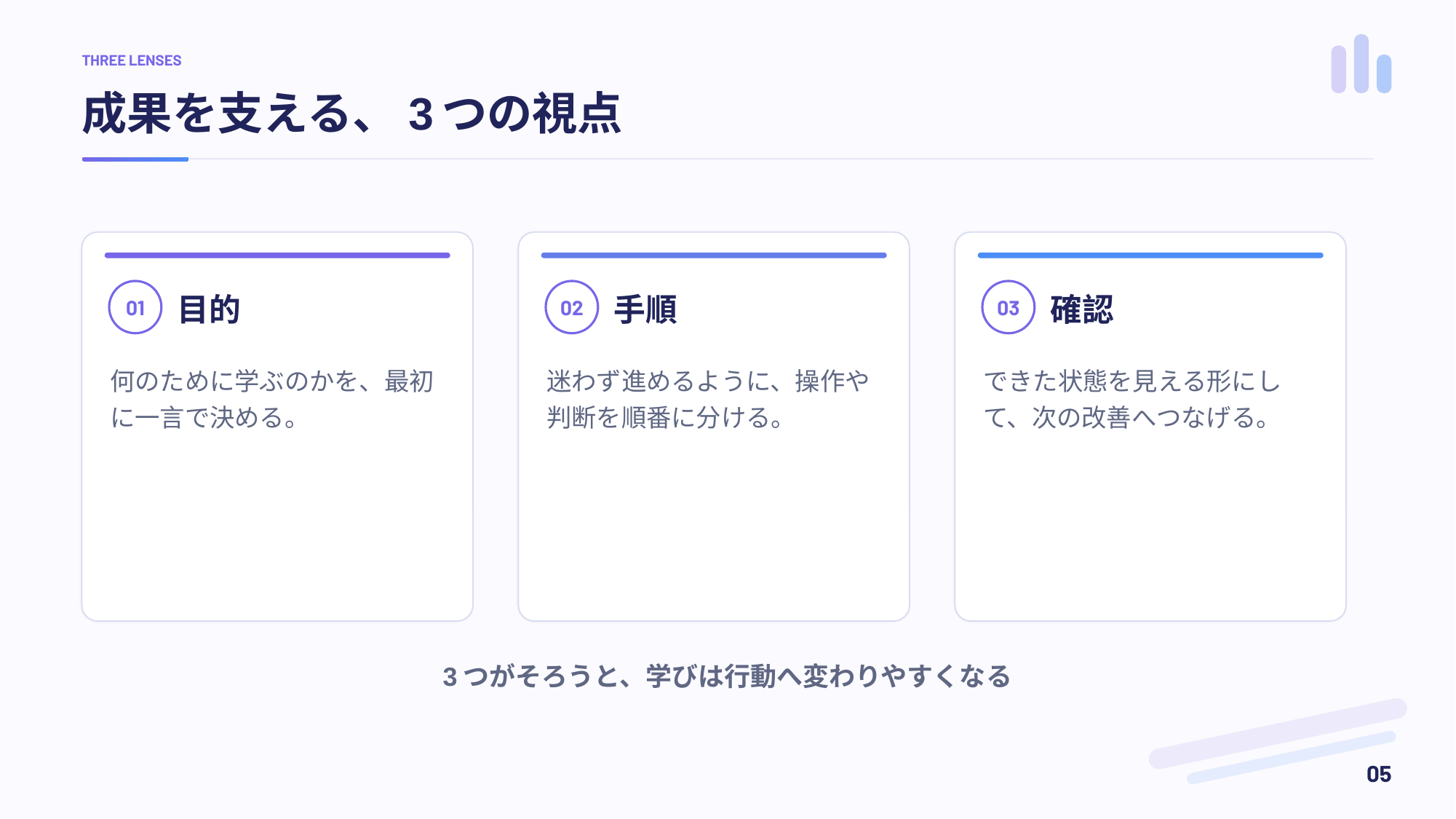

THREE LENSES

成果を支える、3つの視点

目的
手順
確認
01
02
03
何のために学ぶのかを、最初に一言で決める。
迷わず進めるように、操作や判断を順番に分ける。
できた状態を見える形にして、次の改善へつなげる。
3つがそろうと、学びは行動へ変わりやすくなる

05